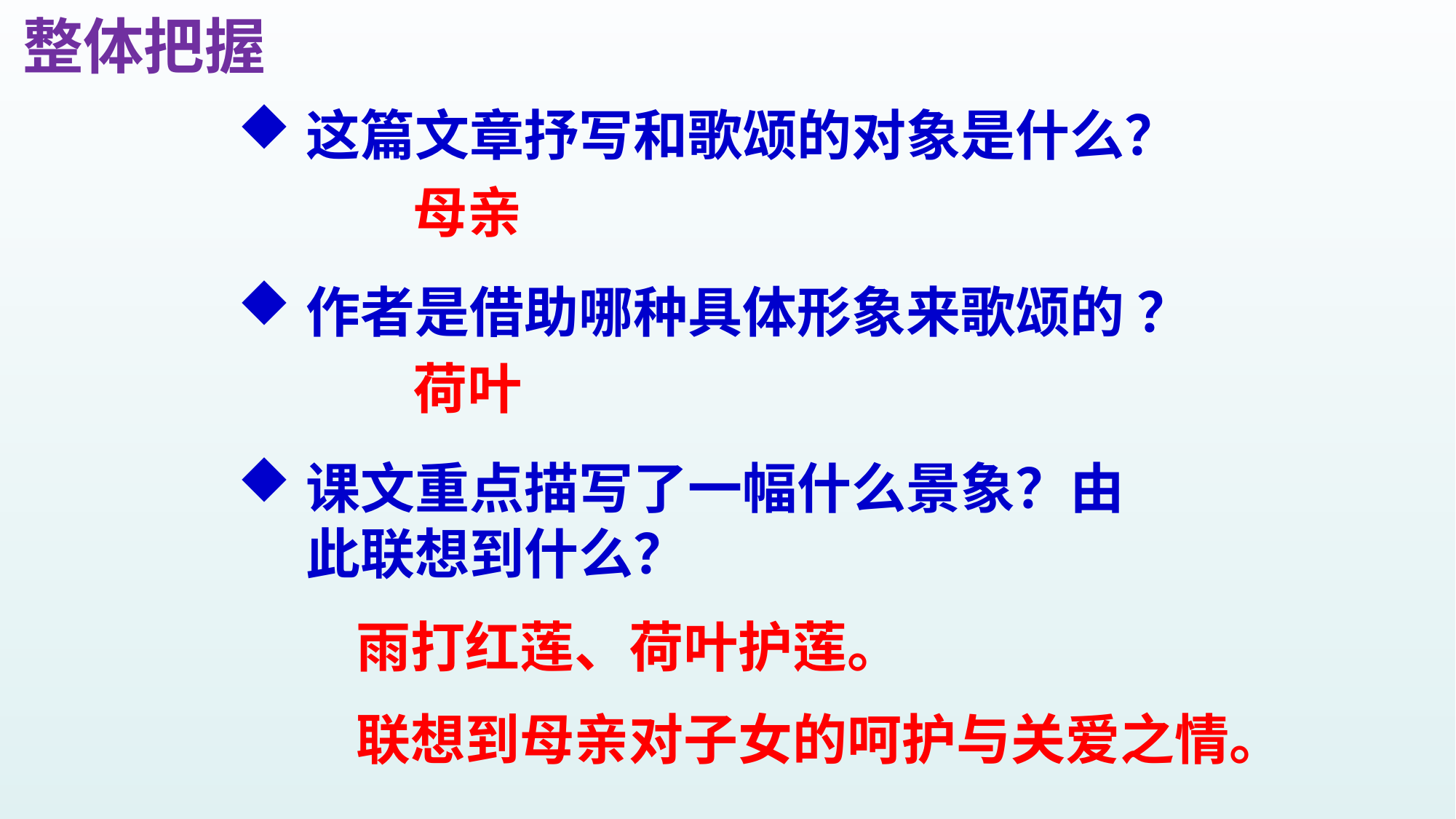

整体把握
这篇文章抒写和歌颂的对象是什么？
母亲
作者是借助哪种具体形象来歌颂的 ？
荷叶
课文重点描写了一幅什么景象？由此联想到什么？
雨打红莲、荷叶护莲。
联想到母亲对子女的呵护与关爱之情。